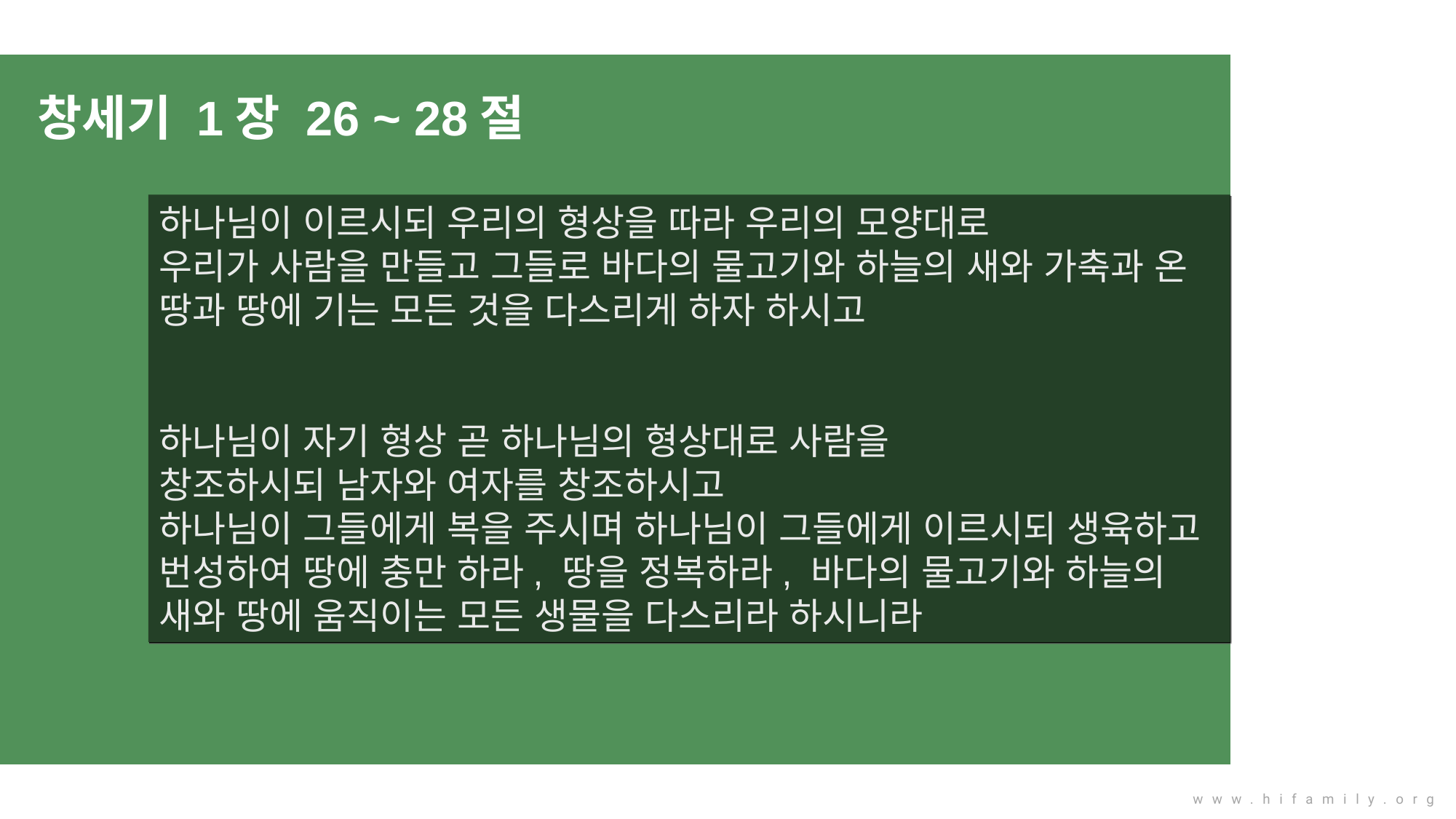

창세기 1장 26 ~ 28절

하나님이 이르시되 우리의 형상을 따라 우리의 모양대로
우리가 사람을 만들고 그들로 바다의 물고기와 하늘의 새와 가축과 온 땅과 땅에 기는 모든 것을 다스리게 하자 하시고

하나님이 자기 형상 곧 하나님의 형상대로 사람을
창조하시되 남자와 여자를 창조하시고
하나님이 그들에게 복을 주시며 하나님이 그들에게 이르시되 생육하고 번성하여 땅에 충만 하라, 땅을 정복하라, 바다의 물고기와 하늘의 새와 땅에 움직이는 모든 생물을 다스리라 하시니라
www.hifamily.org